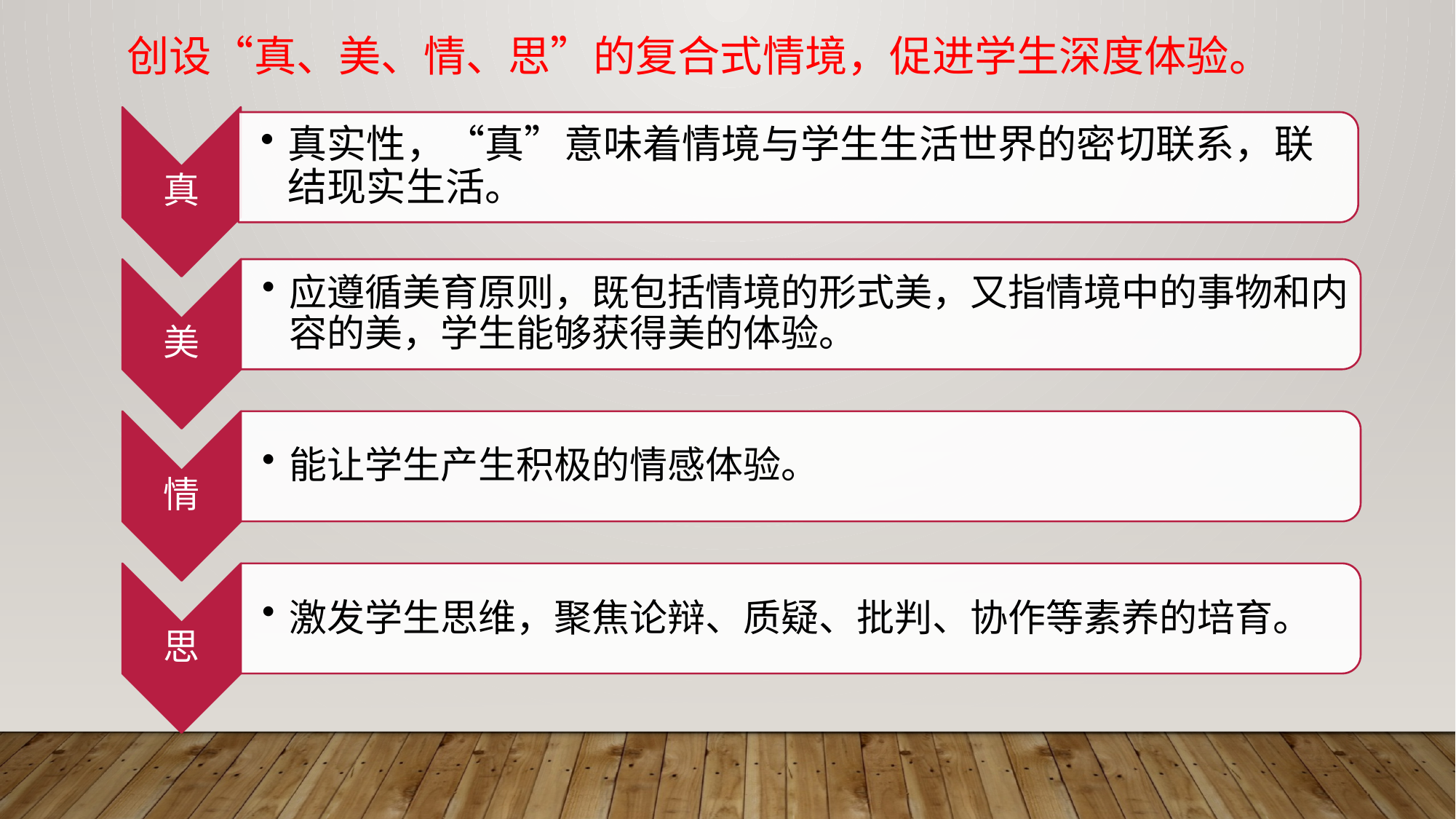

创设“真、美、情、思”的复合式情境，促进学生深度体验。
真
真实性，“真”意味着情境与学生生活世界的密切联系，联结现实生活。
美
应遵循美育原则，既包括情境的形式美，又指情境中的事物和内容的美，学生能够获得美的体验。
情
能让学生产生积极的情感体验。
思
激发学生思维，聚焦论辩、质疑、批判、协作等素养的培育。